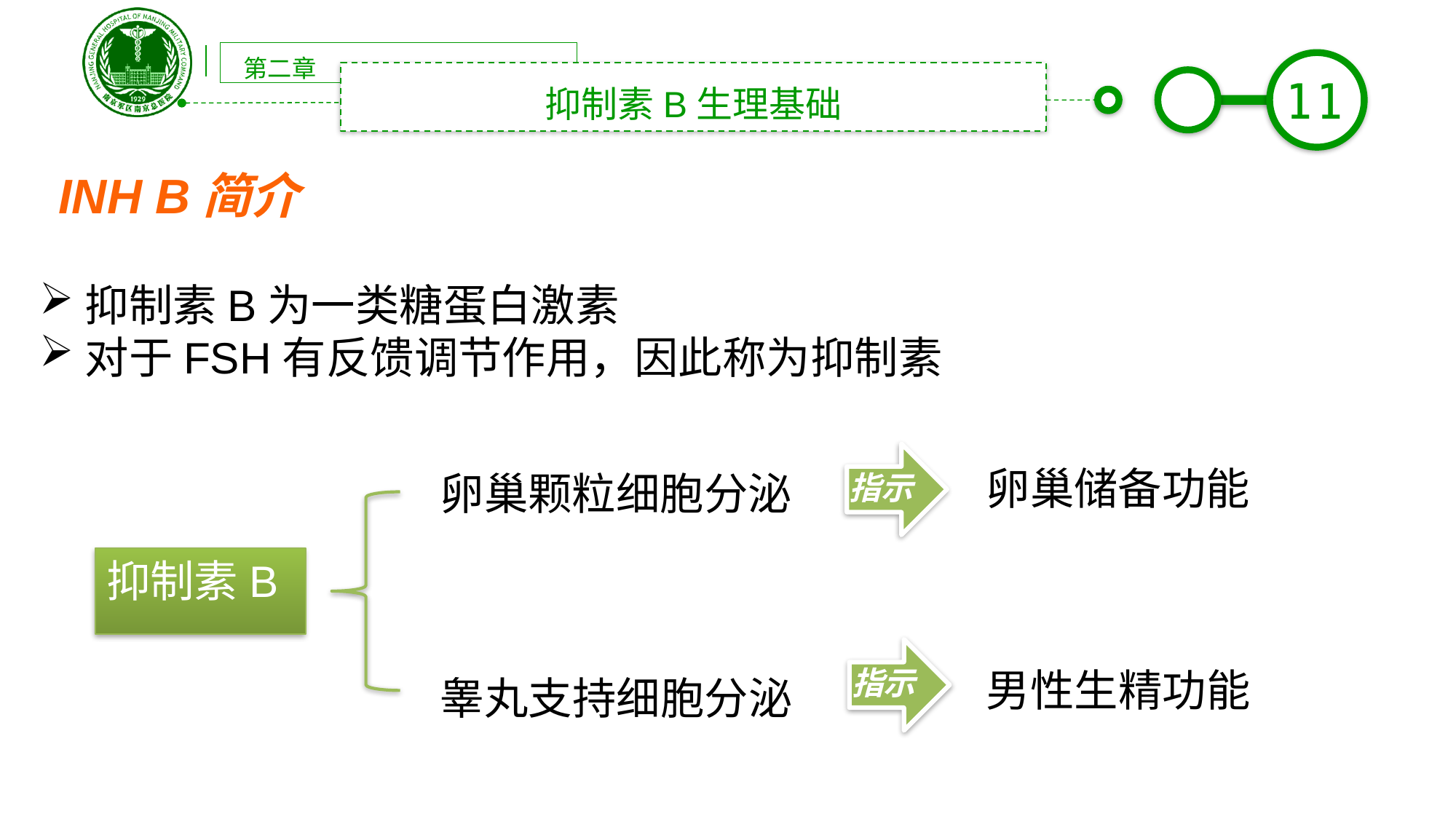

第二章
抑制素B生理基础
INH B简介
抑制素B为一类糖蛋白激素
对于FSH有反馈调节作用，因此称为抑制素

指示
卵巢储备功能
卵巢颗粒细胞分泌

抑制素B

指示
男性生精功能
睾丸支持细胞分泌